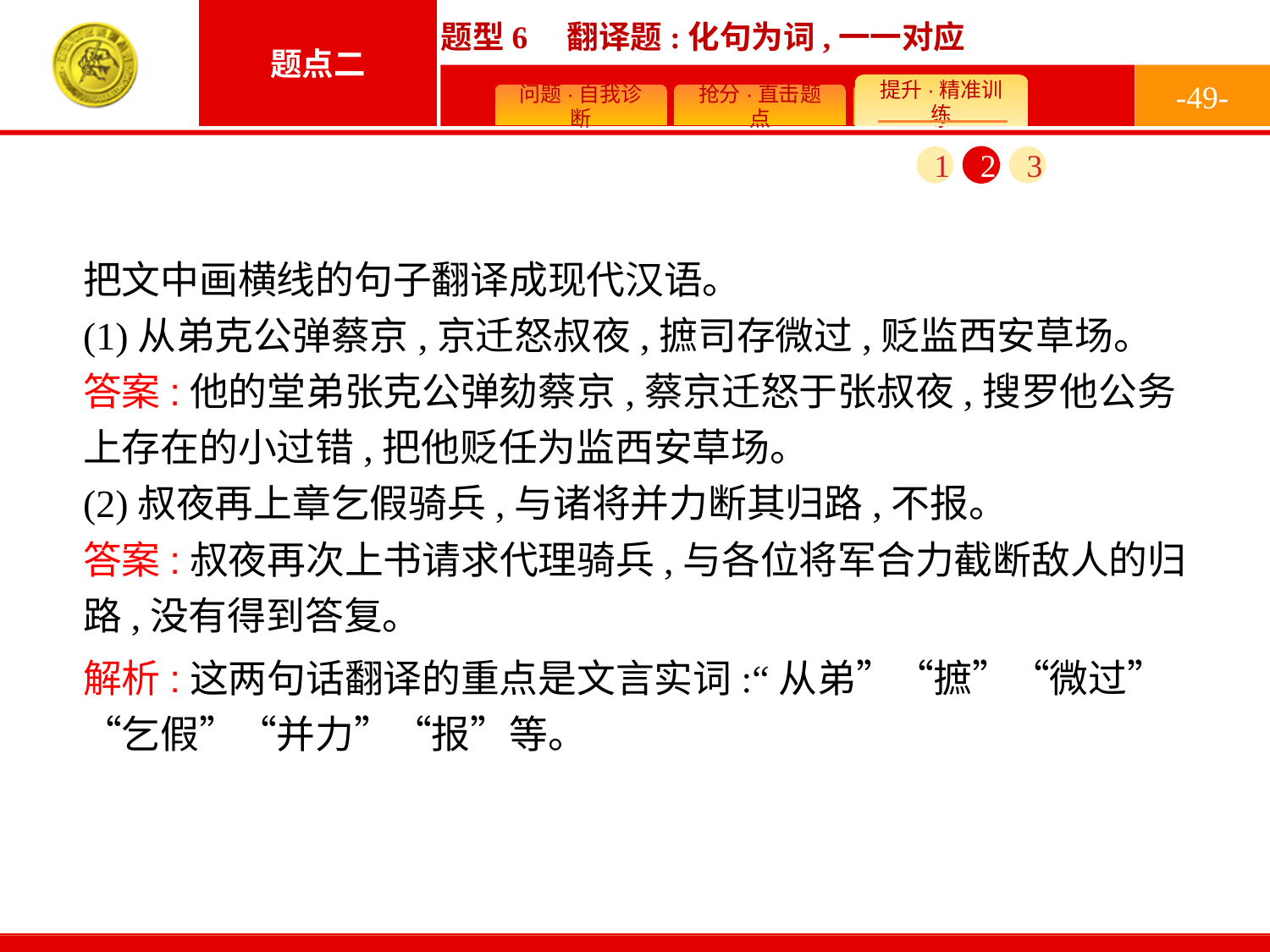

-49-
1
2
3
把文中画横线的句子翻译成现代汉语。
(1)从弟克公弹蔡京,京迁怒叔夜,摭司存微过,贬监西安草场。

(2)叔夜再上章乞假骑兵,与诸将并力断其归路,不报。
答案:他的堂弟张克公弹劾蔡京,蔡京迁怒于张叔夜,搜罗他公务上存在的小过错,把他贬任为监西安草场。
答案:叔夜再次上书请求代理骑兵,与各位将军合力截断敌人的归路,没有得到答复。
解析:这两句话翻译的重点是文言实词:“从弟”“摭”“微过”“乞假”“并力”“报”等。